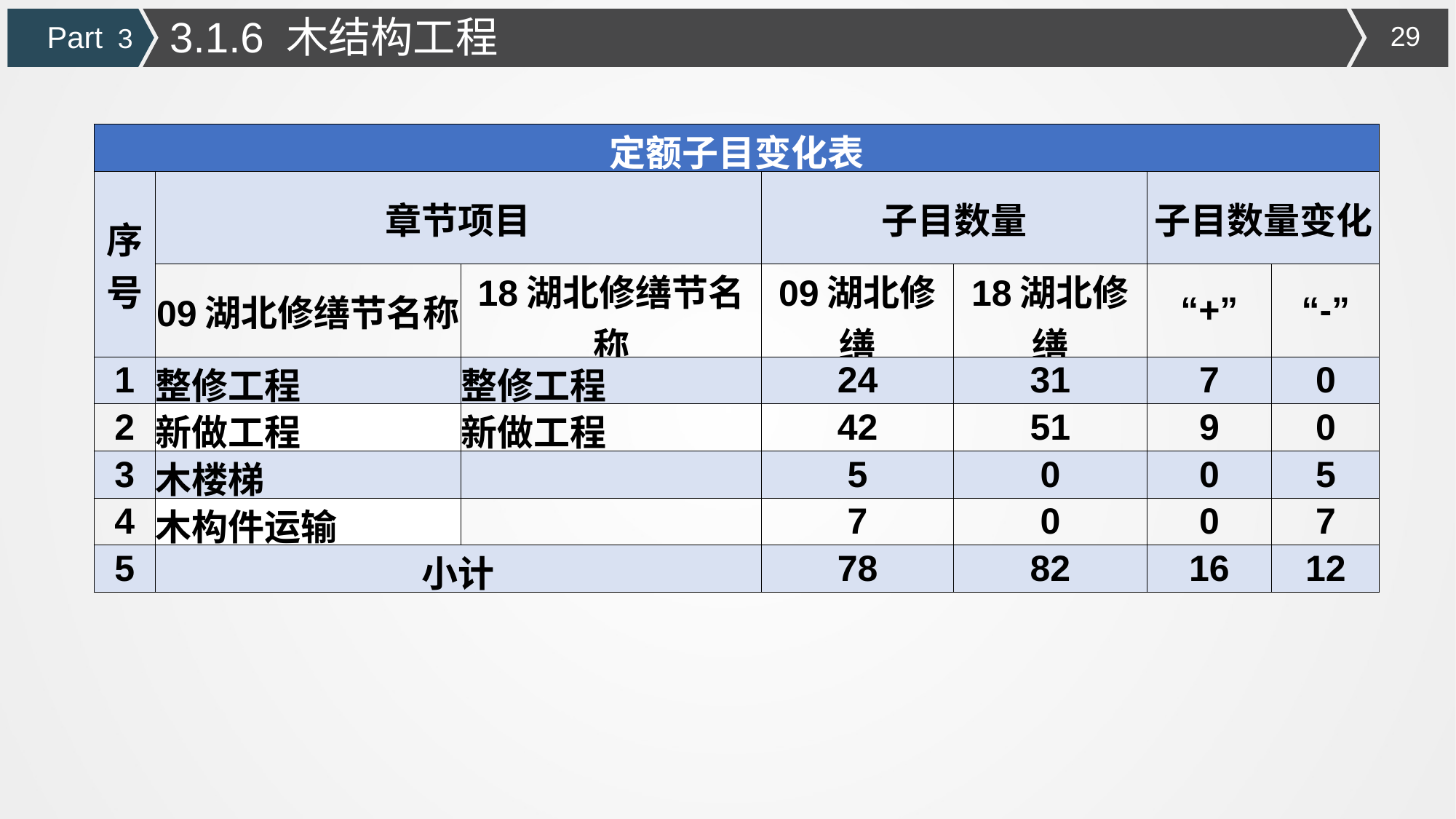

3.1.6 木结构工程

Part  3
| 定额子目变化表 |  |  |  |  |  |  |
| --- | --- | --- | --- | --- | --- | --- |
| 序号 | 章节项目 |  | 子目数量 |  | 子目数量变化 |  |
|  | 09湖北修缮节名称 | 18湖北修缮节名称 | 09湖北修缮 | 18湖北修缮 | “+” | “-” |
| 1 | 整修工程 | 整修工程 | 24 | 31 | 7 | 0 |
| 2 | 新做工程 | 新做工程 | 42 | 51 | 9 | 0 |
| 3 | 木楼梯 |  | 5 | 0 | 0 | 5 |
| 4 | 木构件运输 |  | 7 | 0 | 0 | 7 |
| 5 | 小计 |  | 78 | 82 | 16 | 12 |